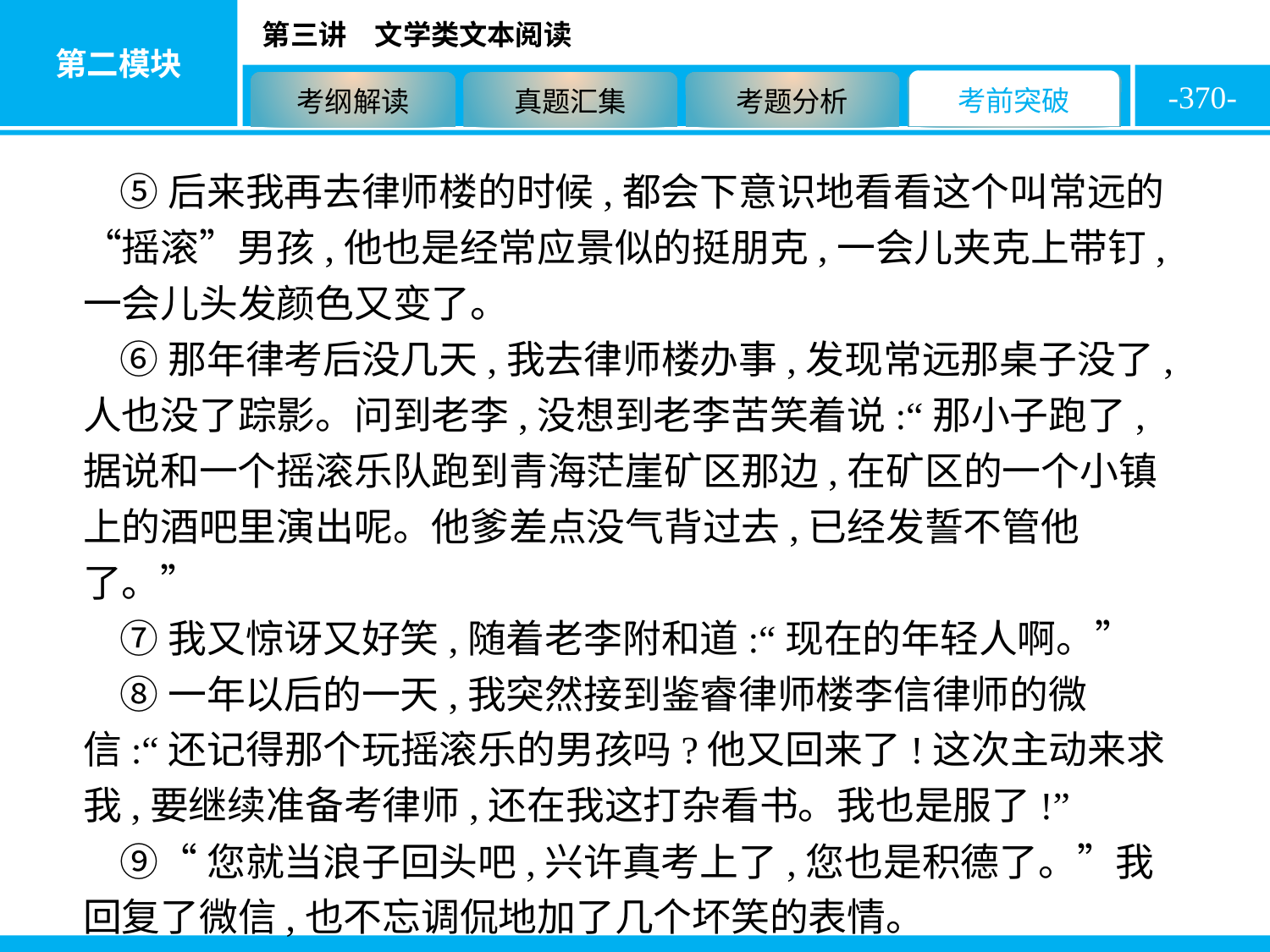

-370-
⑤后来我再去律师楼的时候,都会下意识地看看这个叫常远的“摇滚”男孩,他也是经常应景似的挺朋克,一会儿夹克上带钉,一会儿头发颜色又变了。
⑥那年律考后没几天,我去律师楼办事,发现常远那桌子没了,人也没了踪影。问到老李,没想到老李苦笑着说:“那小子跑了,据说和一个摇滚乐队跑到青海茫崖矿区那边,在矿区的一个小镇上的酒吧里演出呢。他爹差点没气背过去,已经发誓不管他了。”
⑦我又惊讶又好笑,随着老李附和道:“现在的年轻人啊。”
⑧一年以后的一天,我突然接到鉴睿律师楼李信律师的微信:“还记得那个玩摇滚乐的男孩吗?他又回来了!这次主动来求我,要继续准备考律师,还在我这打杂看书。我也是服了!”
⑨“您就当浪子回头吧,兴许真考上了,您也是积德了。”我回复了微信,也不忘调侃地加了几个坏笑的表情。